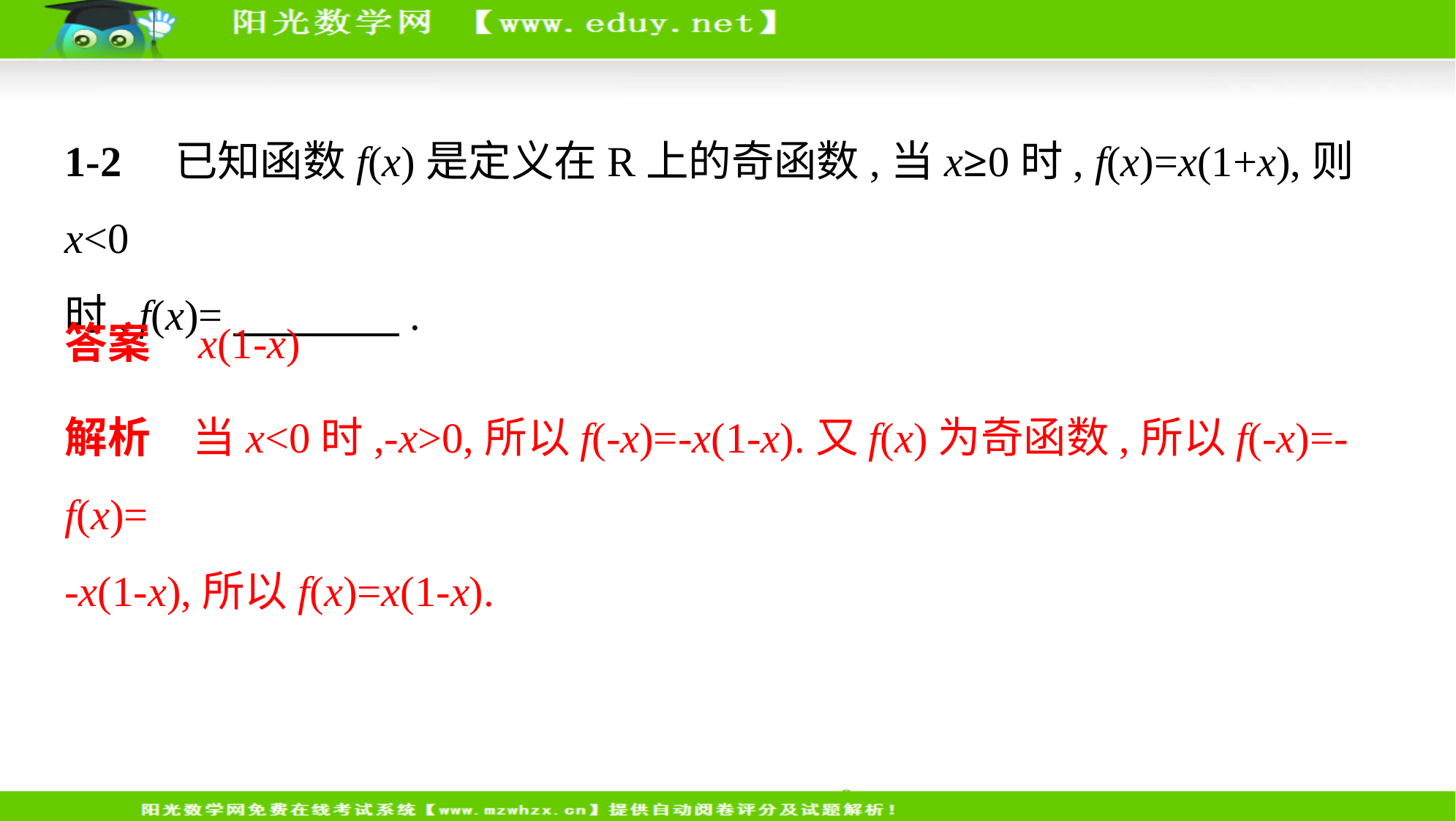

1-2　已知函数f(x)是定义在R上的奇函数,当x≥0时, f(x)=x(1+x),则x<0
时, f(x)=　　　    .
答案    x(1-x)
解析　当x<0时,-x>0,所以f(-x)=-x(1-x).又f(x)为奇函数,所以f(-x)=-f(x)=
-x(1-x),所以f(x)=x(1-x).